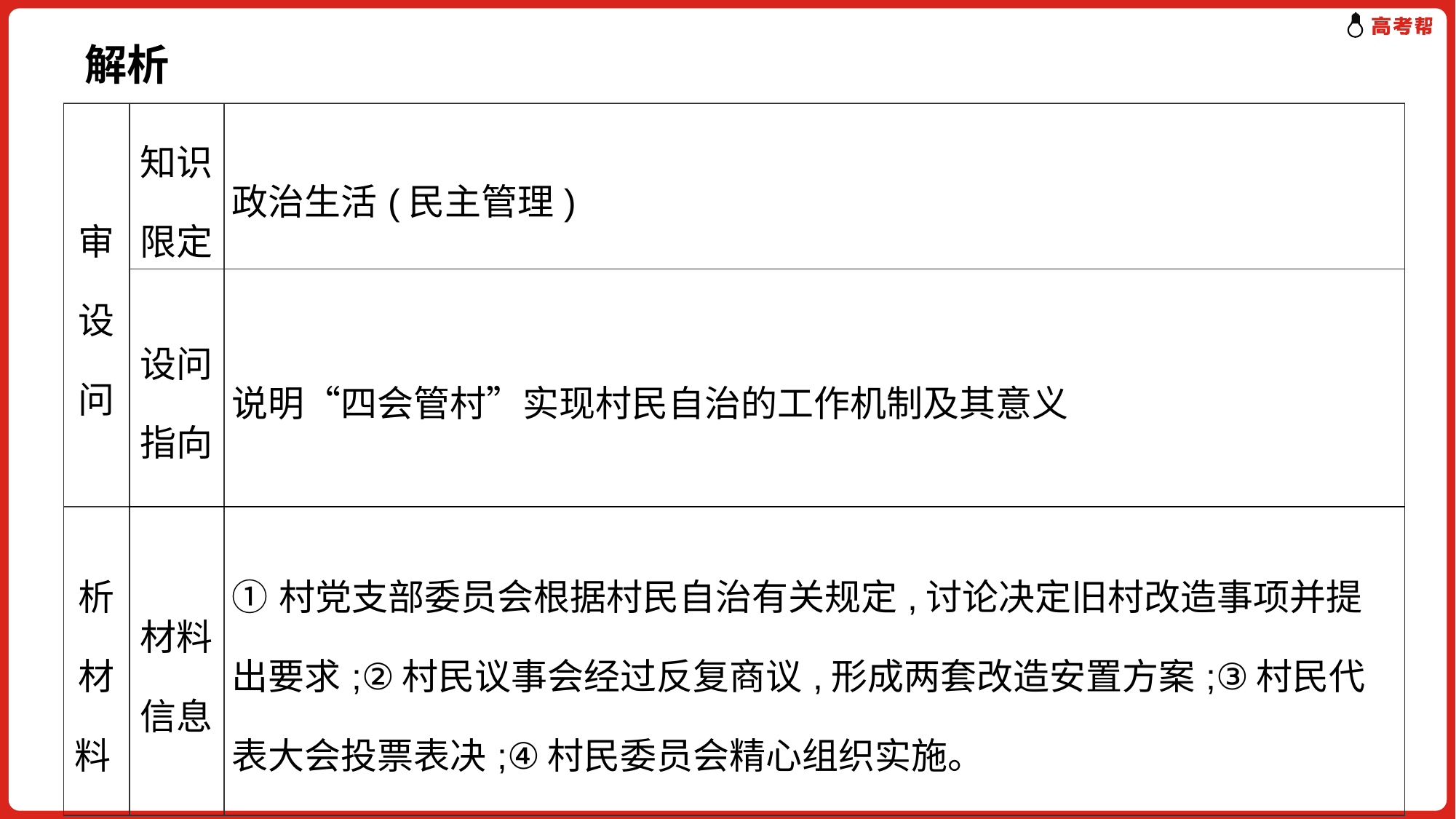

解析
| 审设问 | 知识限定 | 政治生活(民主管理) |
| --- | --- | --- |
|  | 设问指向 | 说明“四会管村”实现村民自治的工作机制及其意义 |
| 析材料 | 材料信息 | ①村党支部委员会根据村民自治有关规定,讨论决定旧村改造事项并提出要求;②村民议事会经过反复商议,形成两套改造安置方案;③村民代表大会投票表决;④村民委员会精心组织实施。 |